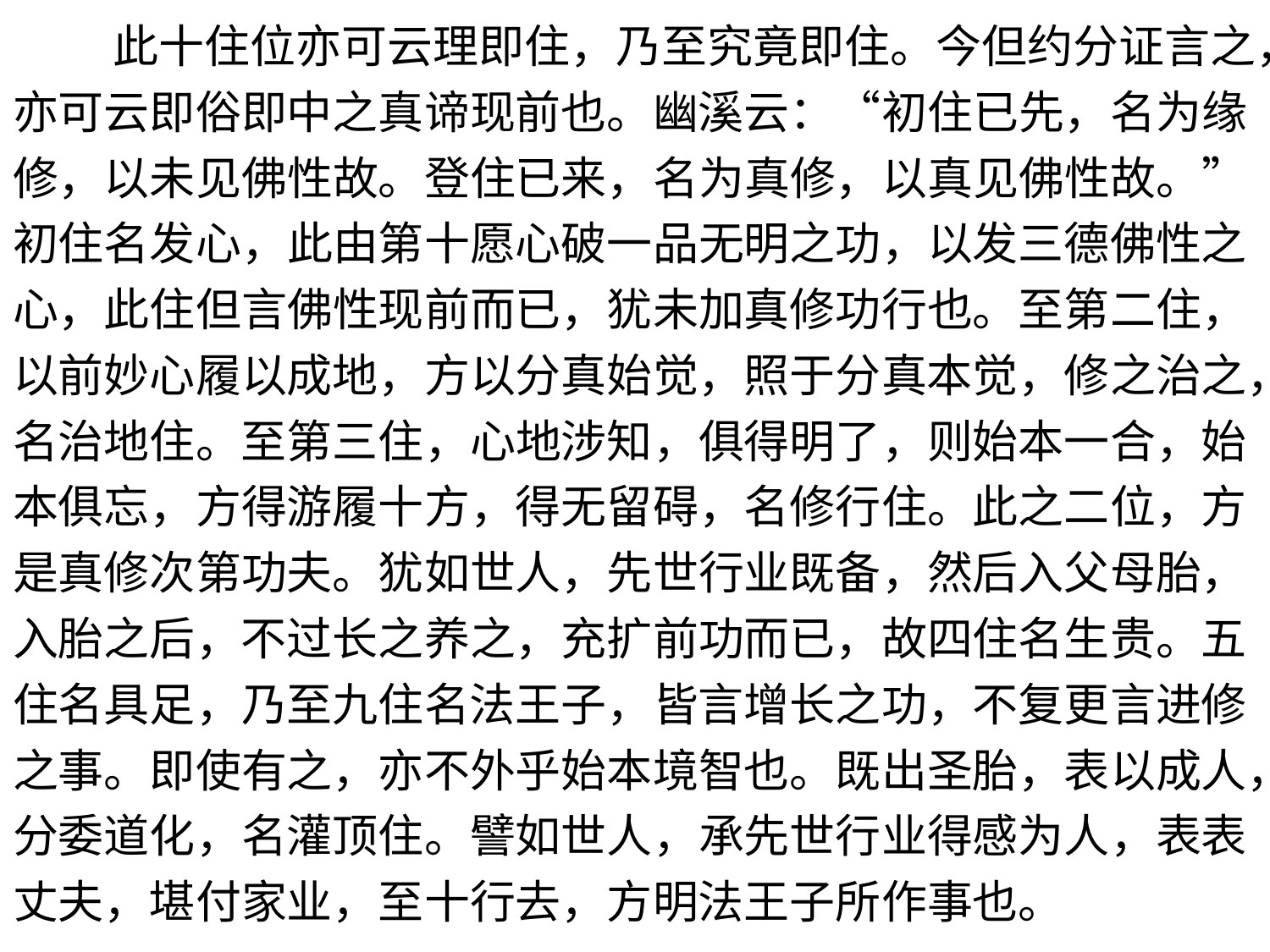

此十住位亦可云理即住，乃至究竟即住。今但约分证言之，亦可云即俗即中之真谛现前也。幽溪云：“初住已先，名为缘修，以未见佛性故。登住已来，名为真修，以真见佛性故。”初住名发心，此由第十愿心破一品无明之功，以发三德佛性之心，此住但言佛性现前而已，犹未加真修功行也。至第二住，以前妙心履以成地，方以分真始觉，照于分真本觉，修之治之，名治地住。至第三住，心地涉知，俱得明了，则始本一合，始本俱忘，方得游履十方，得无留碍，名修行住。此之二位，方是真修次第功夫。犹如世人，先世行业既备，然后入父母胎，入胎之后，不过长之养之，充扩前功而已，故四住名生贵。五住名具足，乃至九住名法王子，皆言增长之功，不复更言进修之事。即使有之，亦不外乎始本境智也。既出圣胎，表以成人，分委道化，名灌顶住。譬如世人，承先世行业得感为人，表表丈夫，堪付家业，至十行去，方明法王子所作事也。